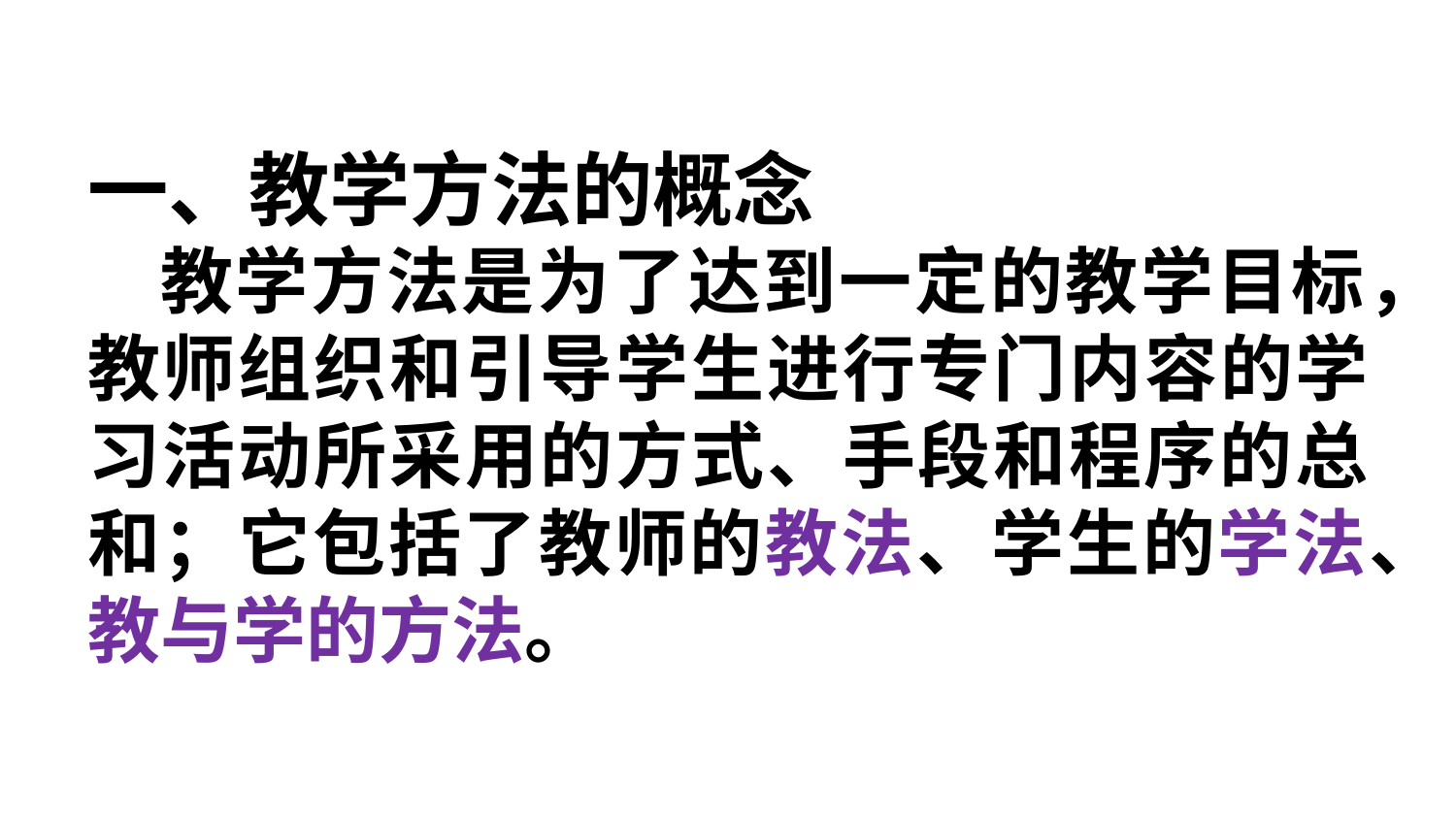

一、教学方法的概念
教学方法是为了达到一定的教学目标，教师组织和引导学生进行专门内容的学习活动所采用的方式、手段和程序的总和；它包括了教师的教法、学生的学法、教与学的方法。